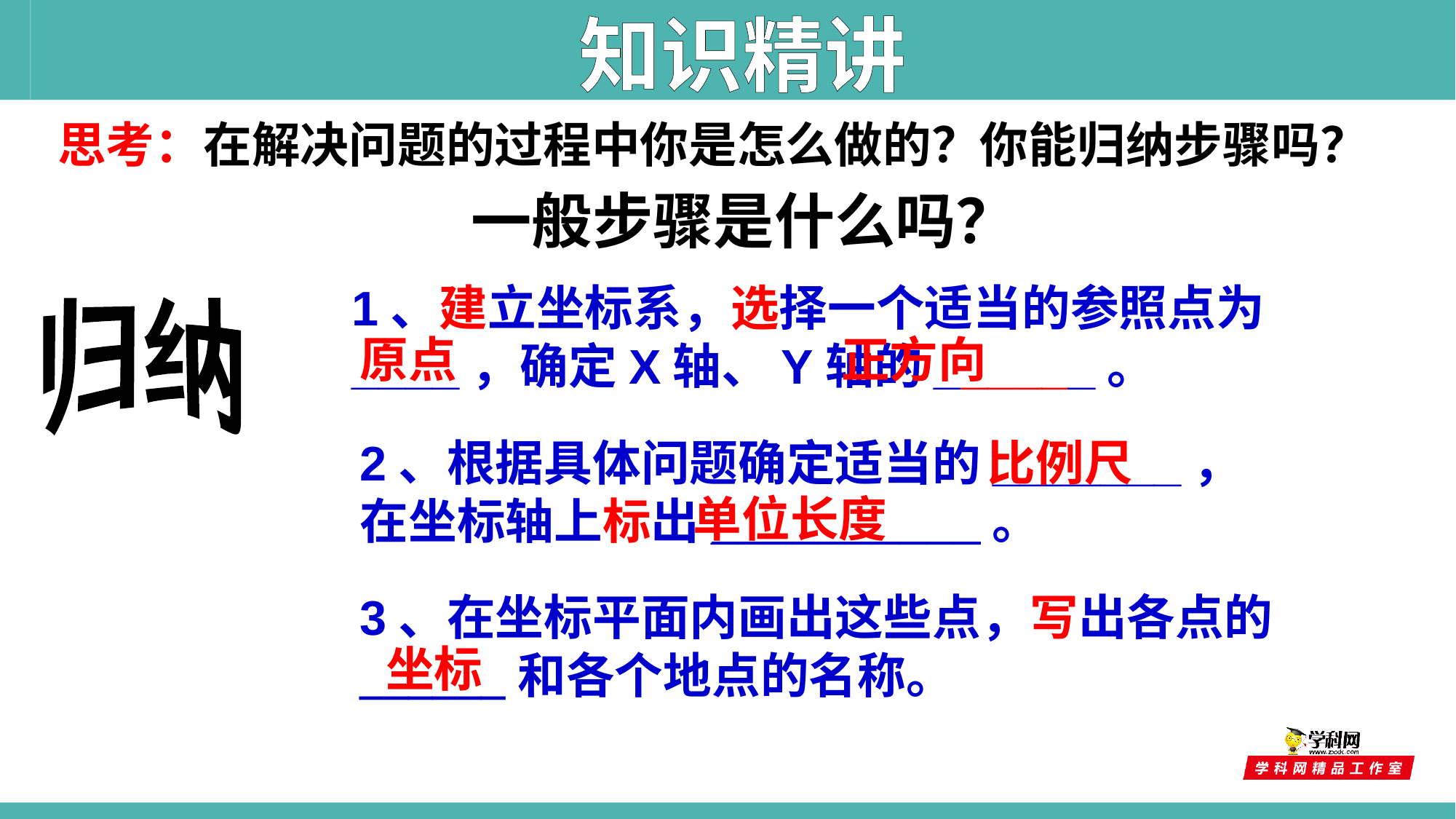

知识精讲
思考：在解决问题的过程中你是怎么做的？你能归纳步骤吗？
一般步骤是什么吗？
1、建立坐标系，选择一个适当的参照点为____，确定X轴、Y轴的______。

归纳
原点
正方向
2、根据具体问题确定适当的_______，在坐标轴上标出__________。
比例尺
单位长度
3、在坐标平面内画出这些点，写出各点的______和各个地点的名称。
坐标